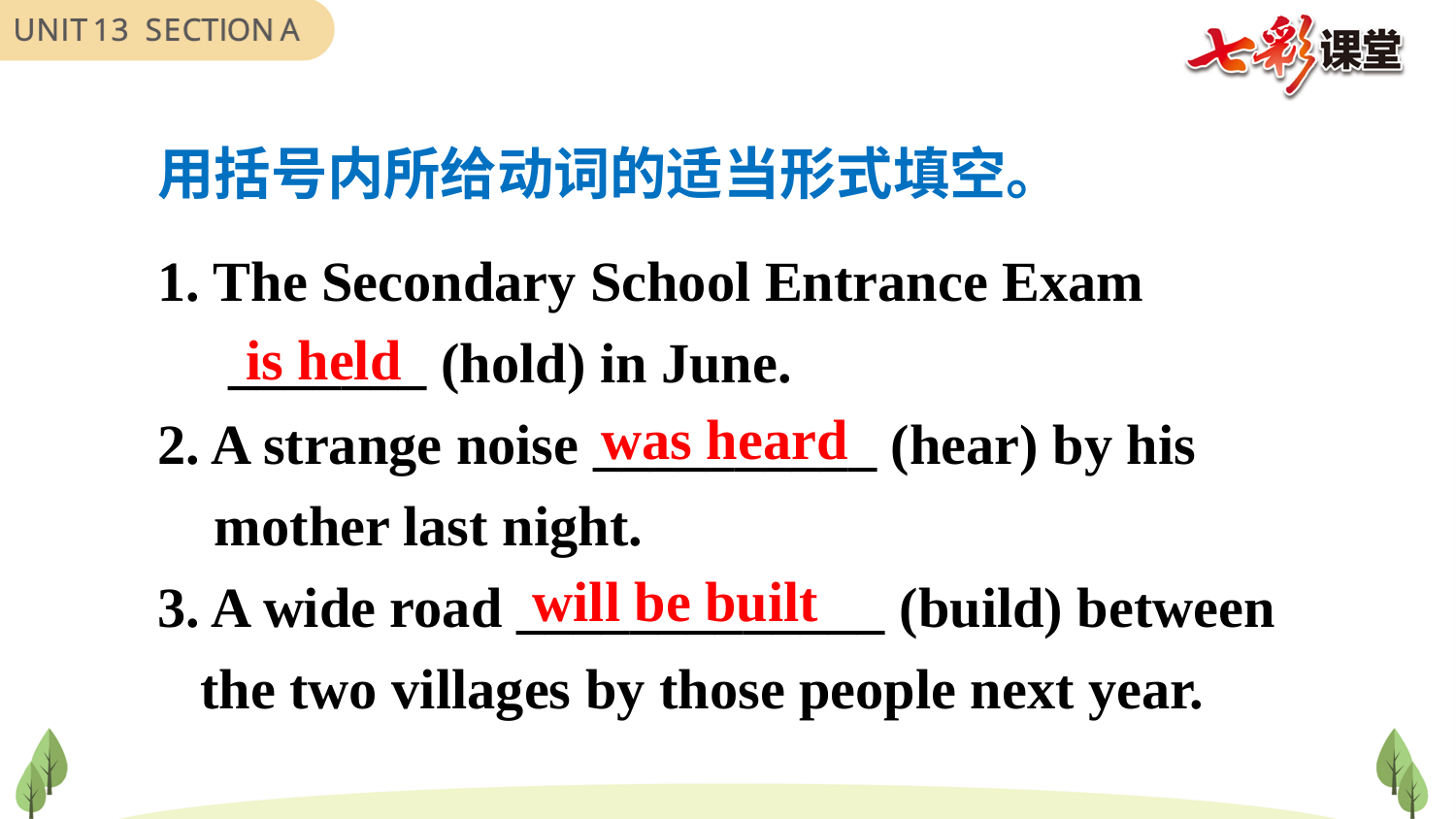

用括号内所给动词的适当形式填空。
1. The Secondary School Entrance Exam
     _______ (hold) in June.
2. A strange noise __________ (hear) by his
    mother last night.
3. A wide road _____________ (build) between
   the two villages by those people next year.
is held
was heard
will be built